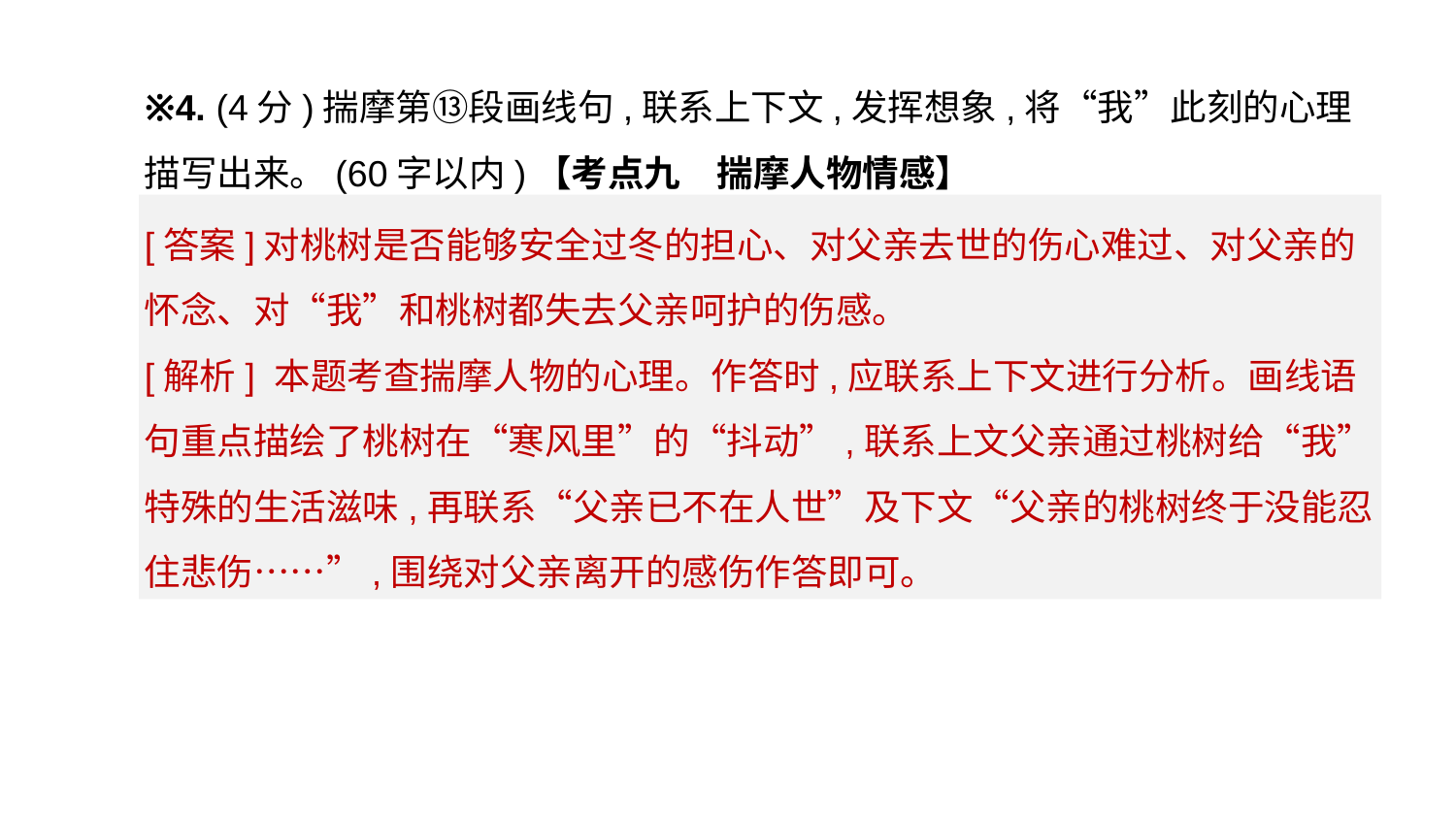

※4. (4分)揣摩第⑬段画线句,联系上下文,发挥想象,将“我”此刻的心理描写出来。(60字以内)【考点九　揣摩人物情感】
[答案]对桃树是否能够安全过冬的担心、对父亲去世的伤心难过、对父亲的怀念、对“我”和桃树都失去父亲呵护的伤感。
[解析] 本题考查揣摩人物的心理。作答时,应联系上下文进行分析。画线语句重点描绘了桃树在“寒风里”的“抖动”,联系上文父亲通过桃树给“我”特殊的生活滋味,再联系“父亲已不在人世”及下文“父亲的桃树终于没能忍住悲伤……”,围绕对父亲离开的感伤作答即可。